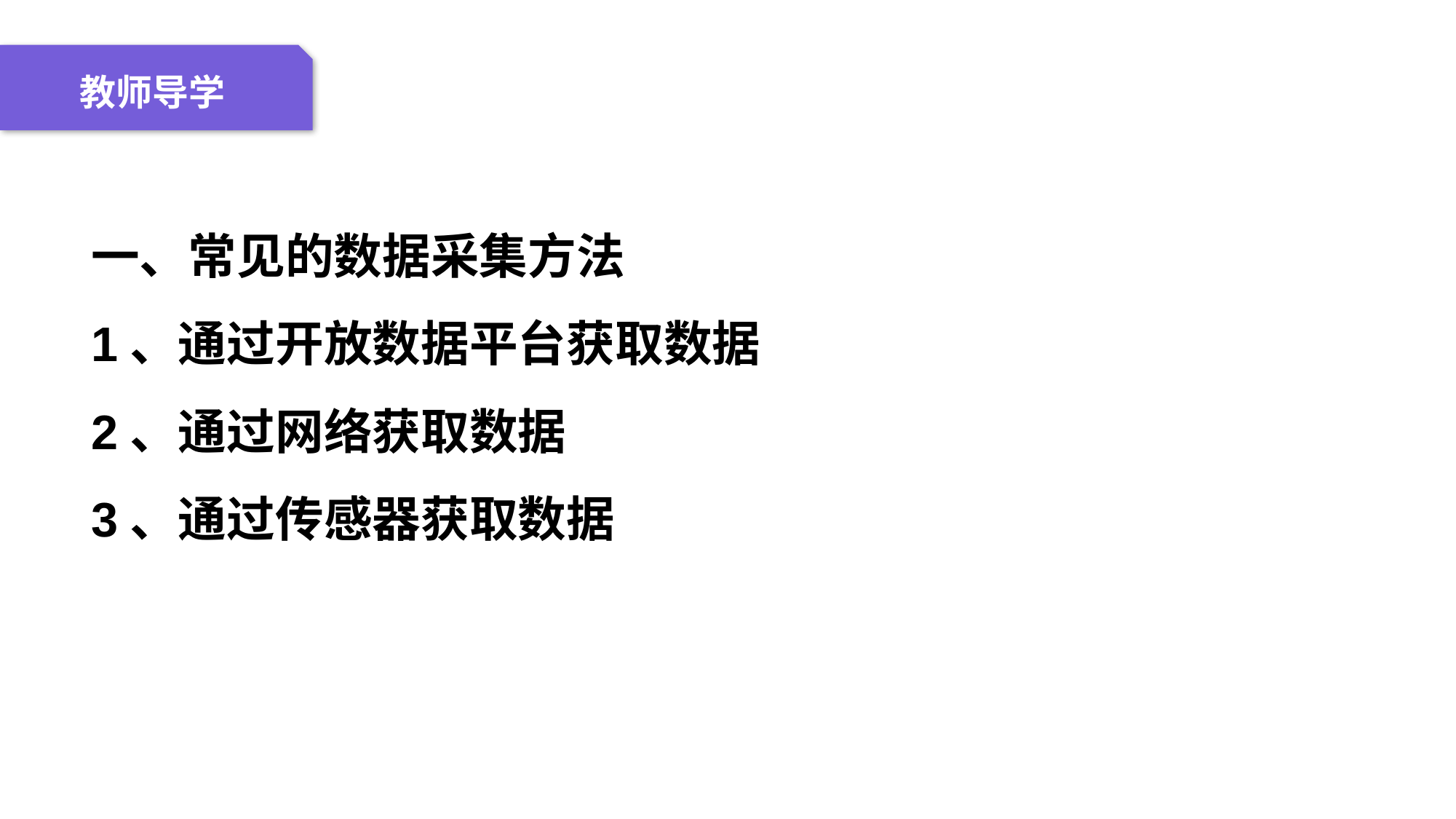

04 名词解释
01 准备过程
02 整体结构
03 重点说明
教师导学
一、常见的数据采集方法
1、通过开放数据平台获取数据
2、通过网络获取数据
3、通过传感器获取数据